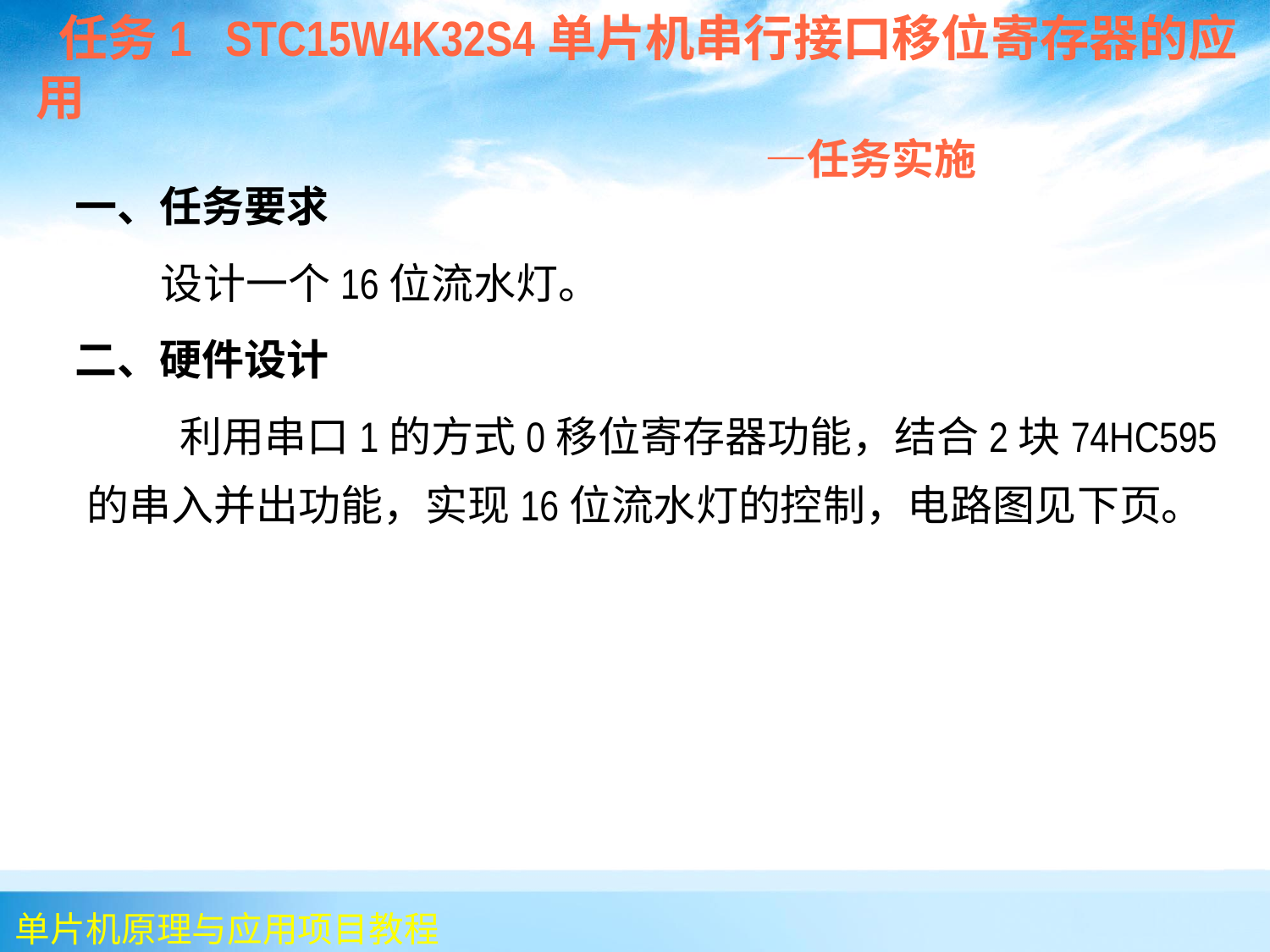

任务1   STC15W4K32S4单片机串行接口移位寄存器的应用
                                                                 —任务实施
  一、任务要求
           设计一个16位流水灯。
  二、硬件设计
             利用串口1的方式0移位寄存器功能，结合2块74HC595的串入并出功能，实现16位流水灯的控制，电路图见下页。